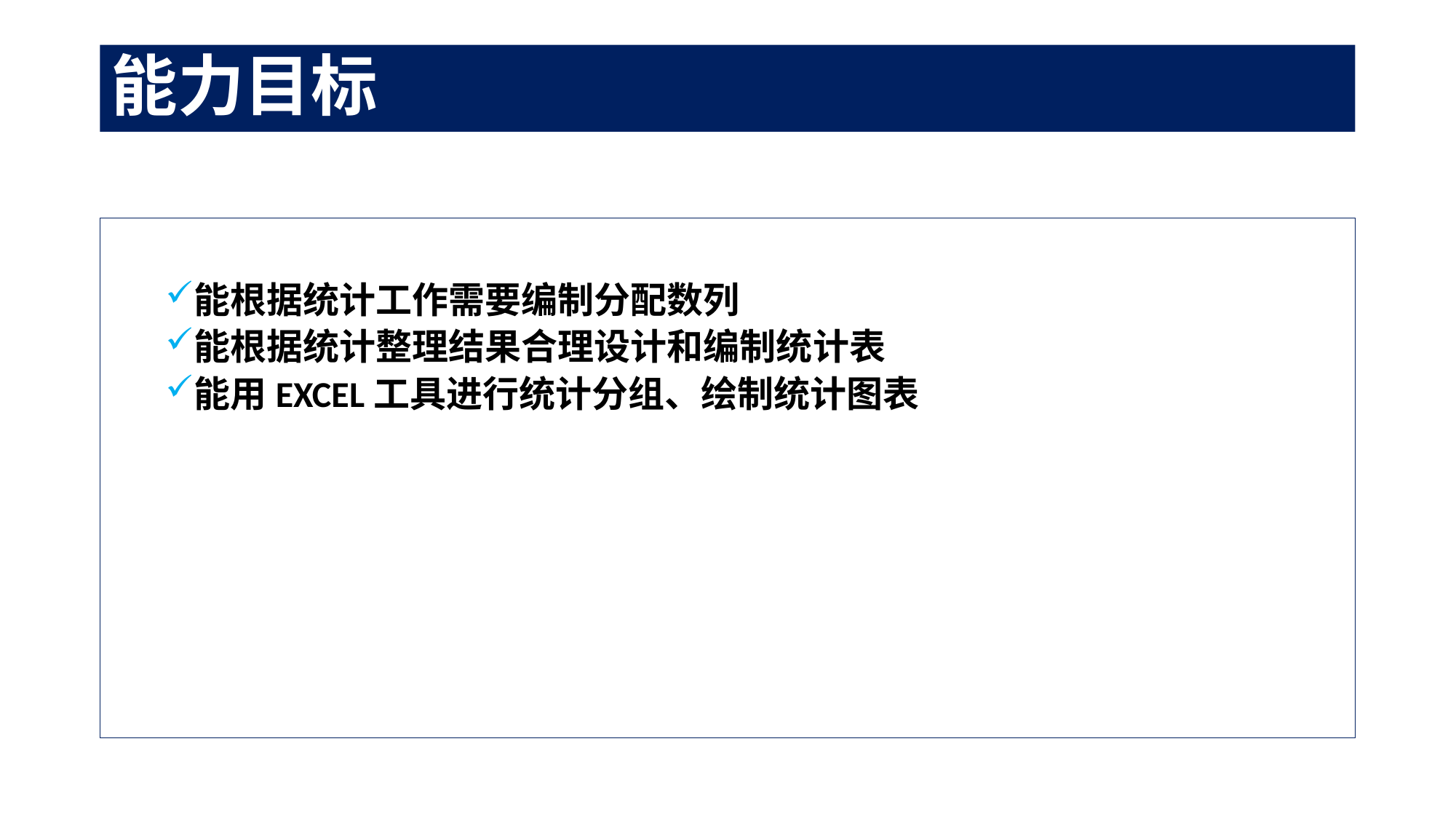

# 能力目标

能根据统计工作需要编制分配数列
能根据统计整理结果合理设计和编制统计表
能用EXCEL工具进行统计分组、绘制统计图表